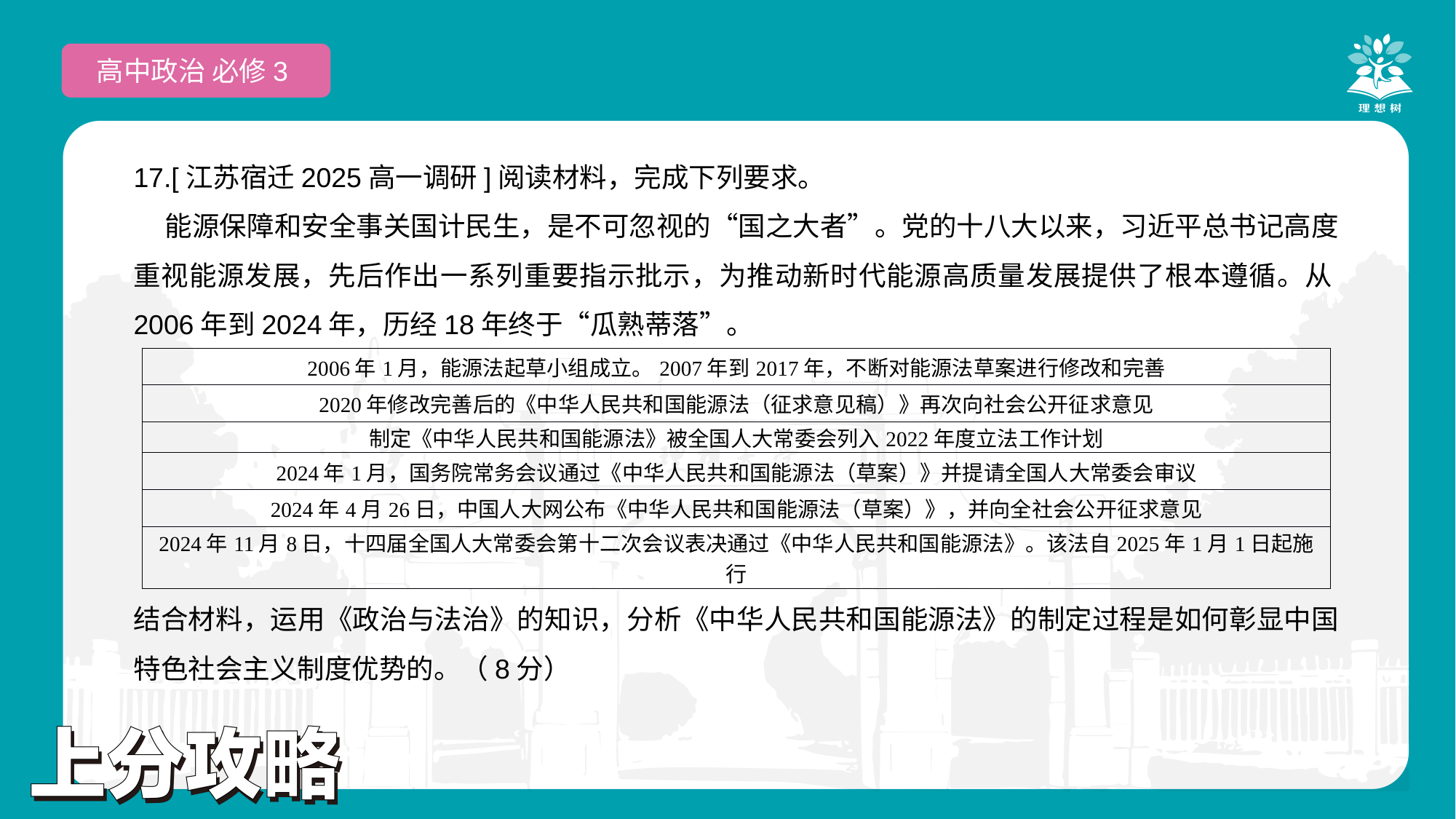

高中政治 必修3
17.[江苏宿迁2025高一调研]阅读材料，完成下列要求。
    能源保障和安全事关国计民生，是不可忽视的“国之大者”。党的十八大以来，习近平总书记高度重视能源发展，先后作出一系列重要指示批示，为推动新时代能源高质量发展提供了根本遵循。从2006年到2024年，历经18年终于“瓜熟蒂落”。

结合材料，运用《政治与法治》的知识，分析《中华人民共和国能源法》的制定过程是如何彰显中国特色社会主义制度优势的。（8分）
| 2006年1月，能源法起草小组成立。2007年到2017年，不断对能源法草案进行修改和完善 |
| --- |
| 2020年修改完善后的《中华人民共和国能源法（征求意见稿）》再次向社会公开征求意见 |
| 制定《中华人民共和国能源法》被全国人大常委会列入2022年度立法工作计划 |
| 2024年1月，国务院常务会议通过《中华人民共和国能源法（草案）》并提请全国人大常委会审议 |
| 2024年4月26日，中国人大网公布《中华人民共和国能源法（草案）》，并向全社会公开征求意见 |
| 2024年11月8日，十四届全国人大常委会第十二次会议表决通过《中华人民共和国能源法》。该法自2025年1月1日起施行 |